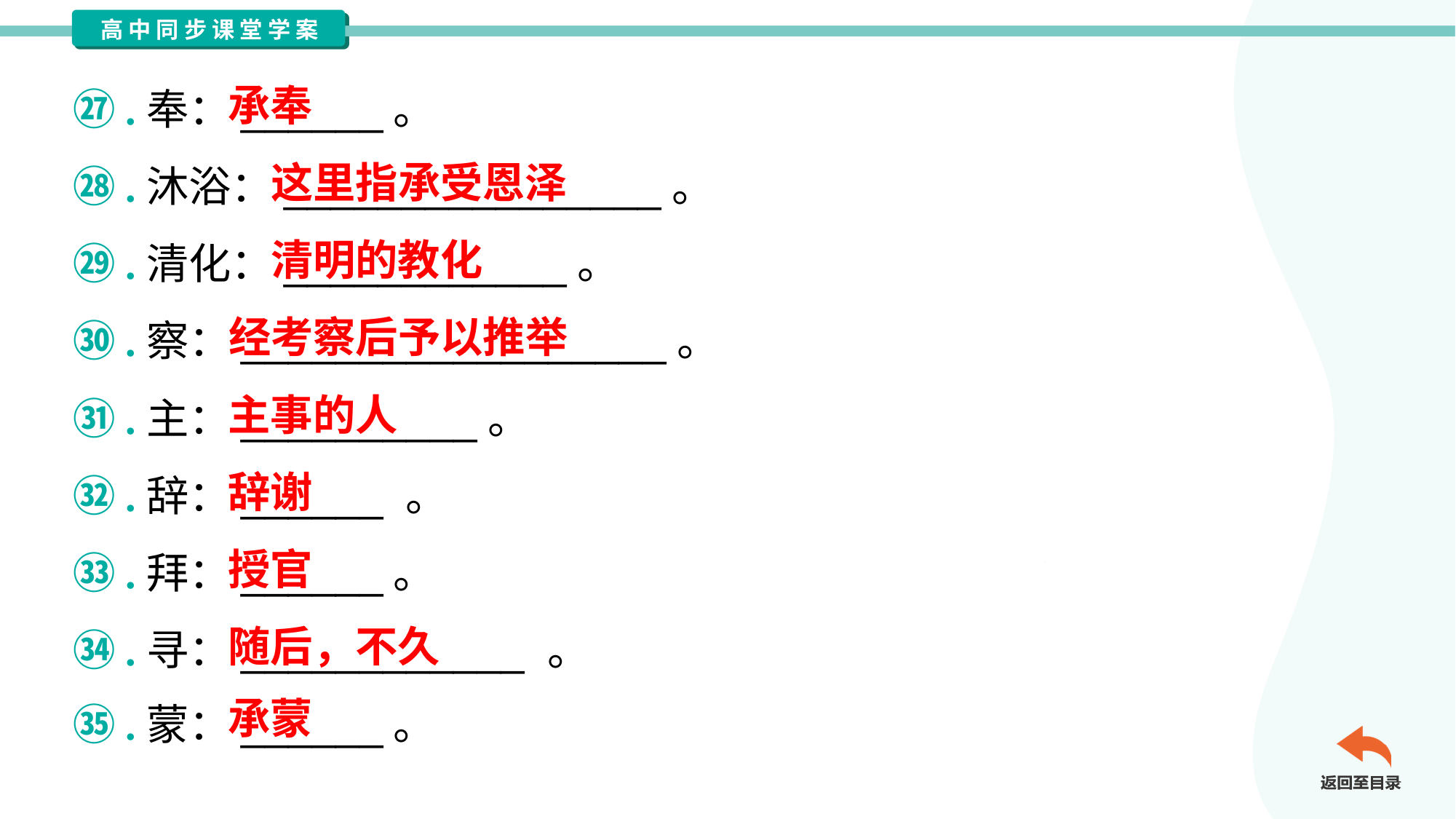

承奉
㉗.奉：______。
㉘.沐浴：________________。
㉙.清化：____________。
㉚.察：__________________。
㉛.主：__________。
㉜.辞：______ 。
㉝.拜：______。
㉞.寻：____________ 。
㉟.蒙：______。
这里指承受恩泽
清明的教化
经考察后予以推举
主事的人
辞谢
授官
随后，不久
承蒙